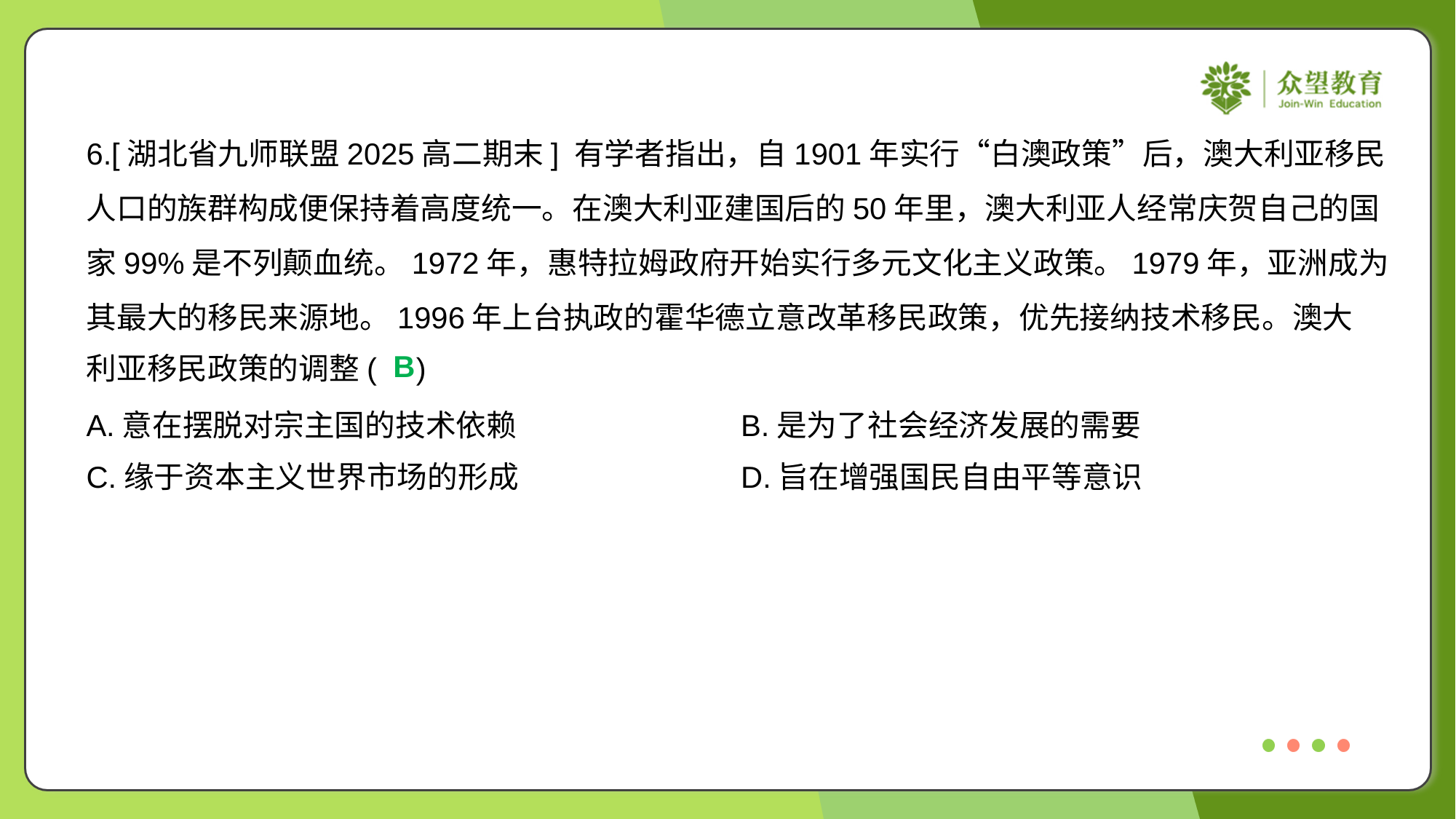

6.[湖北省九师联盟2025高二期末] 有学者指出，自1901年实行“白澳政策”后，澳大利亚移民
人口的族群构成便保持着高度统一。在澳大利亚建国后的50年里，澳大利亚人经常庆贺自己的国
家99%是不列颠血统。1972年，惠特拉姆政府开始实行多元文化主义政策。1979年，亚洲成为
其最大的移民来源地。1996年上台执政的霍华德立意改革移民政策，优先接纳技术移民。澳大
利亚移民政策的调整(     )
B
A.意在摆脱对宗主国的技术依赖	B.是为了社会经济发展的需要
C.缘于资本主义世界市场的形成	D.旨在增强国民自由平等意识